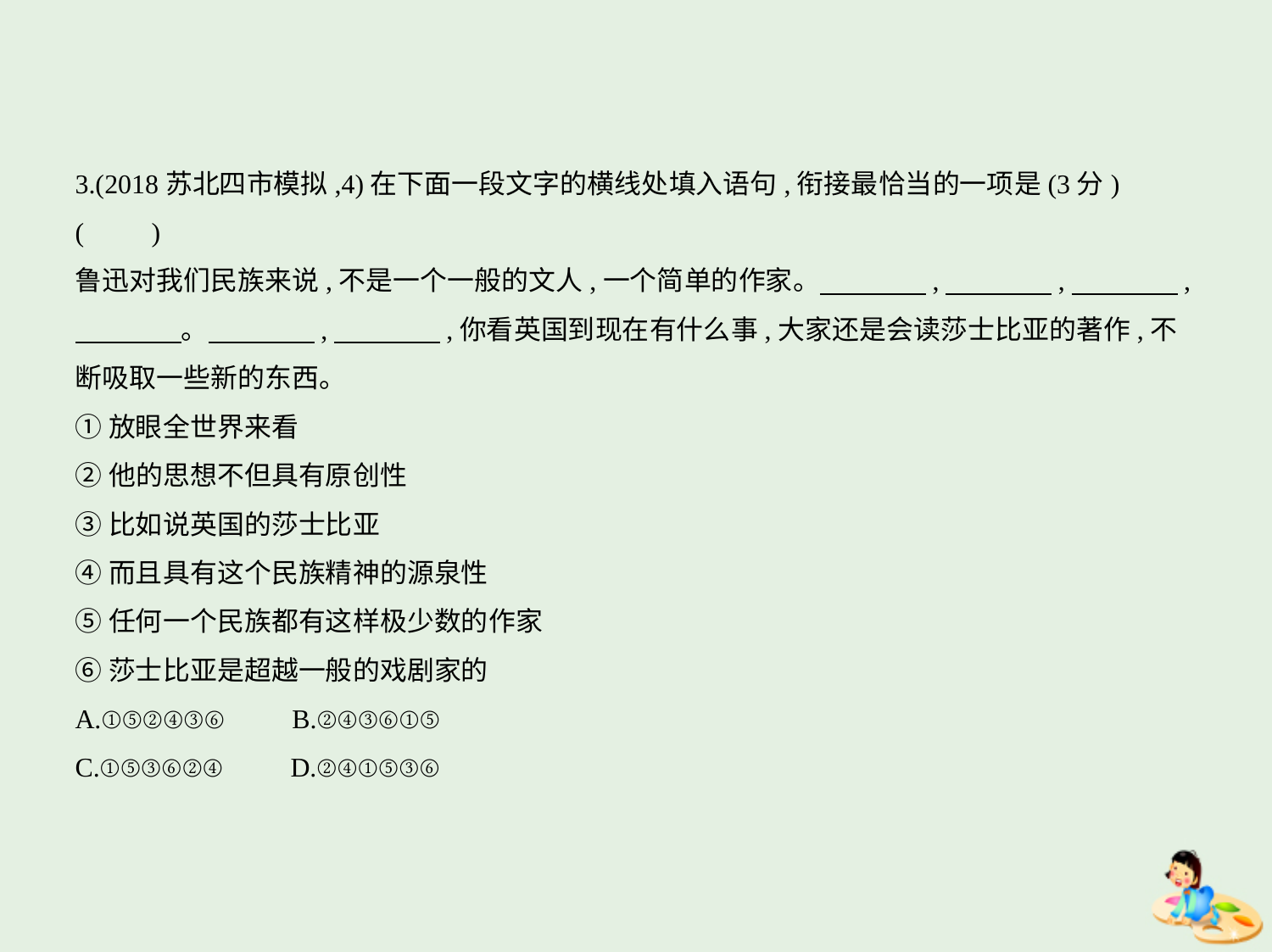

3.(2018苏北四市模拟,4)在下面一段文字的横线处填入语句,衔接最恰当的一项是(3分) (    　)
鲁迅对我们民族来说,不是一个一般的文人,一个简单的作家。　　　    ,　　　    ,　　　    ,
　　　    。　　　    ,　　　    ,你看英国到现在有什么事,大家还是会读莎士比亚的著作,不
断吸取一些新的东西。
①放眼全世界来看
②他的思想不但具有原创性
③比如说英国的莎士比亚
④而且具有这个民族精神的源泉性
⑤任何一个民族都有这样极少数的作家
⑥莎士比亚是超越一般的戏剧家的
A.①⑤②④③⑥　　B.②④③⑥①⑤
C.①⑤③⑥②④　　D.②④①⑤③⑥